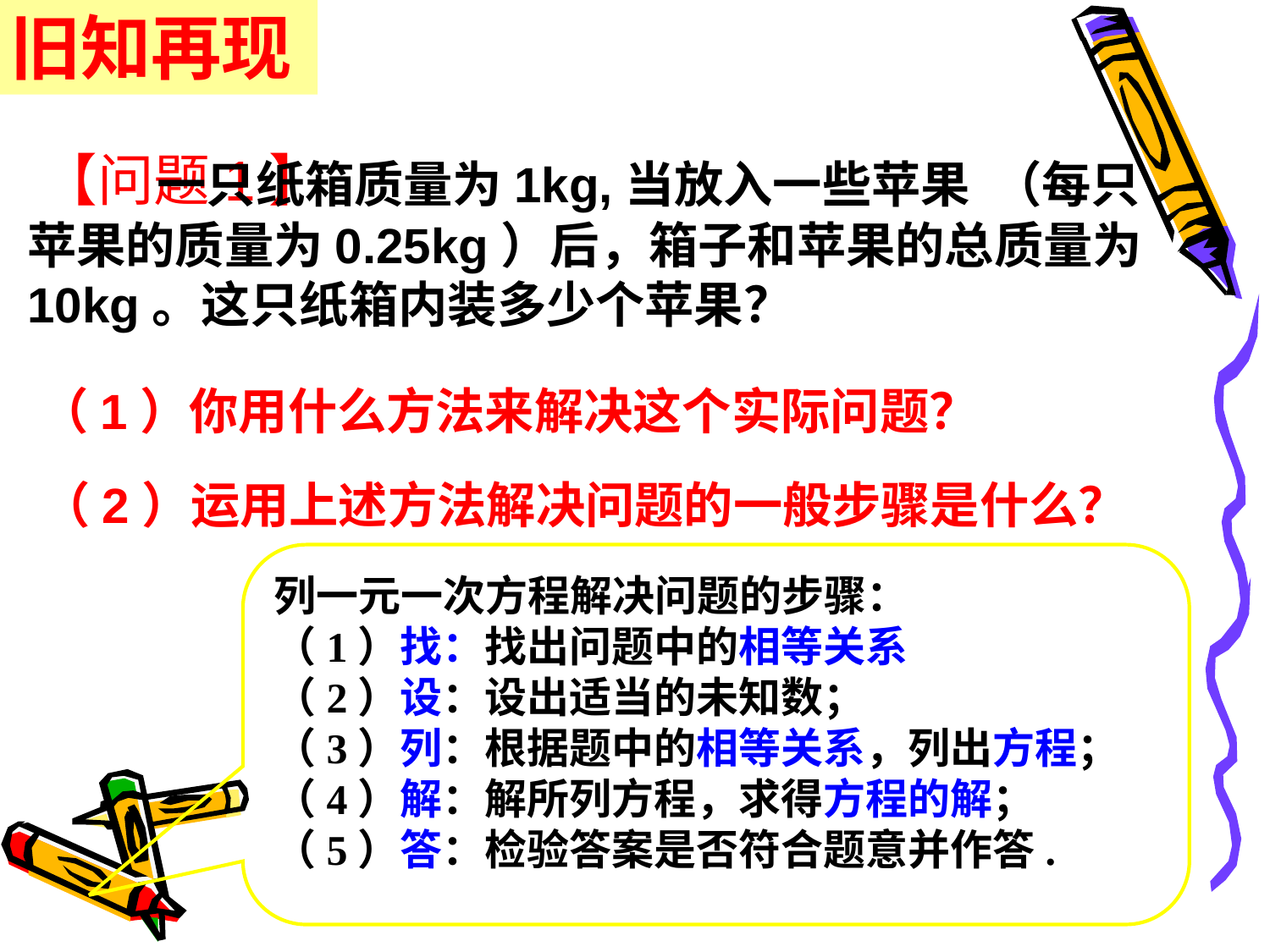

旧知再现
【问题1】
         一只纸箱质量为1kg,当放入一些苹果  （每只苹果的质量为0.25kg）后，箱子和苹果的总质量为10kg。这只纸箱内装多少个苹果？
 （1）你用什么方法来解决这个实际问题？

（2）运用上述方法解决问题的一般步骤是什么？
列一元一次方程解决问题的步骤：
（1）找：找出问题中的相等关系
（2）设：设出适当的未知数；
（3）列：根据题中的相等关系，列出方程；
（4）解：解所列方程，求得方程的解；
（5）答：检验答案是否符合题意并作答.